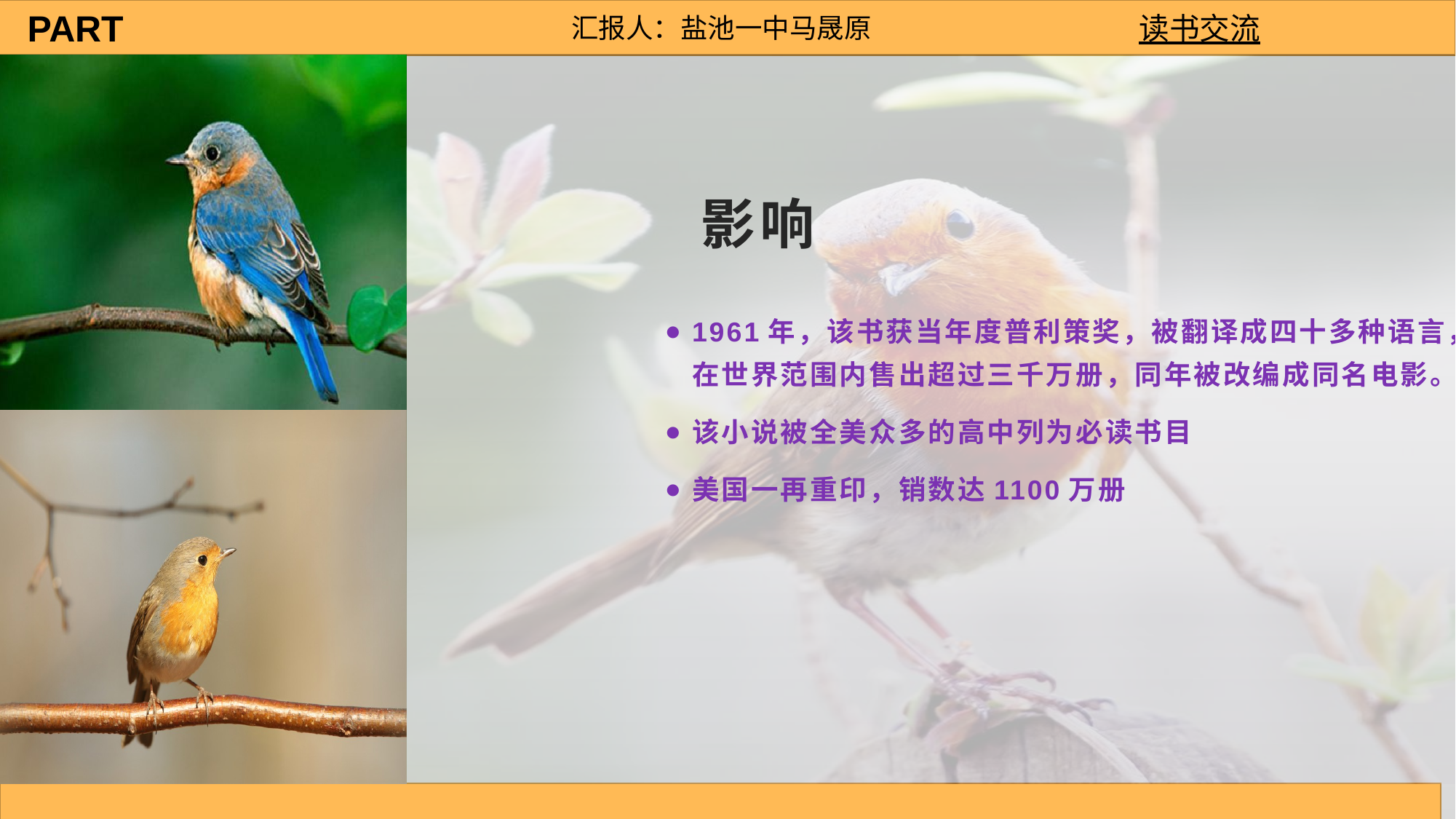

# 影响
1961年，该书获当年度普利策奖，被翻译成四十多种语言，在世界范围内售出超过三千万册，同年被改编成同名电影。
该小说被全美众多的高中列为必读书目
美国一再重印，销数达1100万册